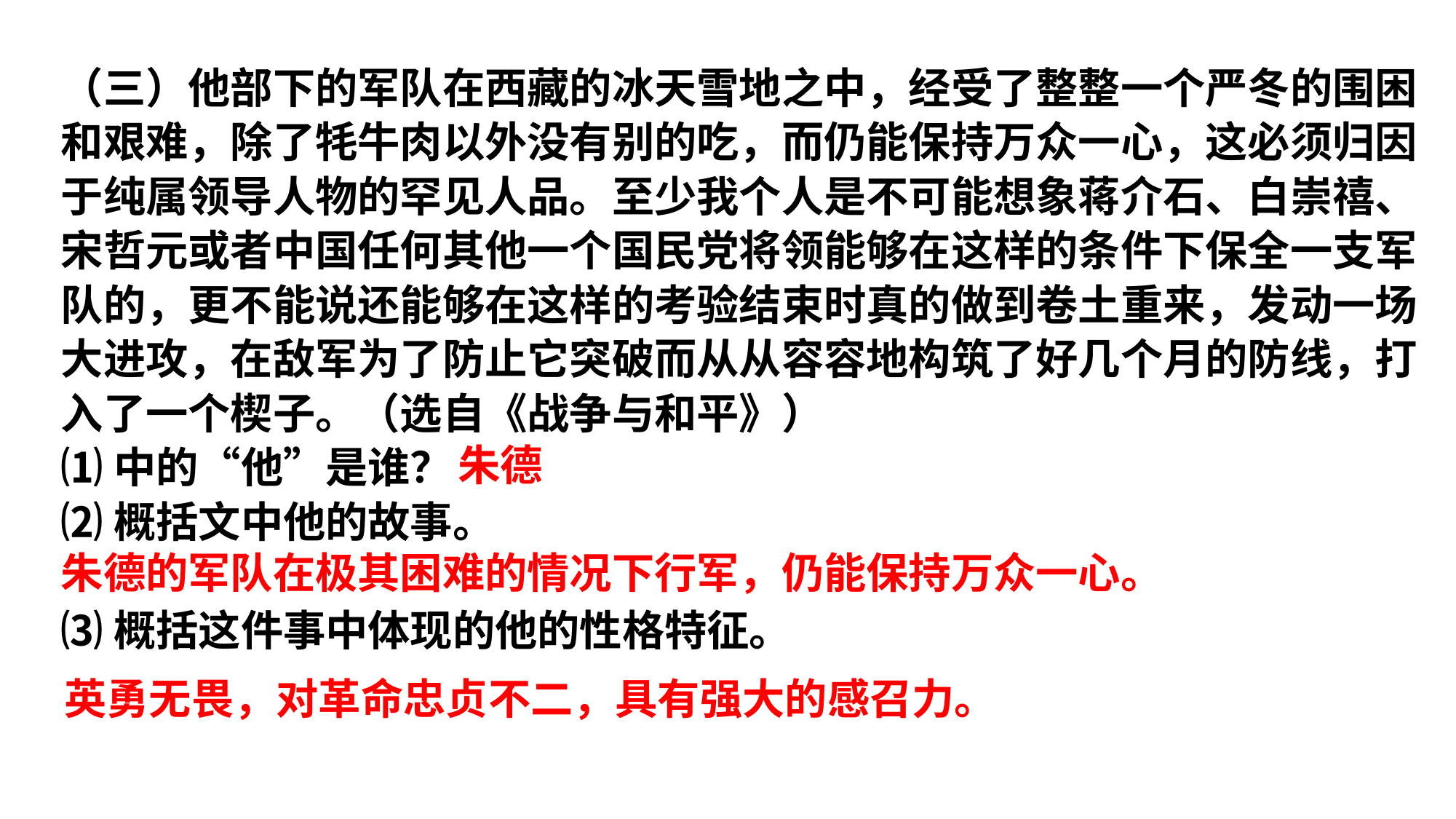

（三）他部下的军队在西藏的冰天雪地之中，经受了整整一个严冬的围困和艰难，除了牦牛肉以外没有别的吃，而仍能保持万众一心，这必须归因于纯属领导人物的罕见人品。至少我个人是不可能想象蒋介石、白崇禧、宋哲元或者中国任何其他一个国民党将领能够在这样的条件下保全一支军队的，更不能说还能够在这样的考验结束时真的做到卷土重来，发动一场大进攻，在敌军为了防止它突破而从从容容地构筑了好几个月的防线，打入了一个楔子。（选自《战争与和平》）
⑴中的“他”是谁？
⑵概括文中他的故事。

⑶概括这件事中体现的他的性格特征。
朱德
朱德的军队在极其困难的情况下行军，仍能保持万众一心。
英勇无畏，对革命忠贞不二，具有强大的感召力。